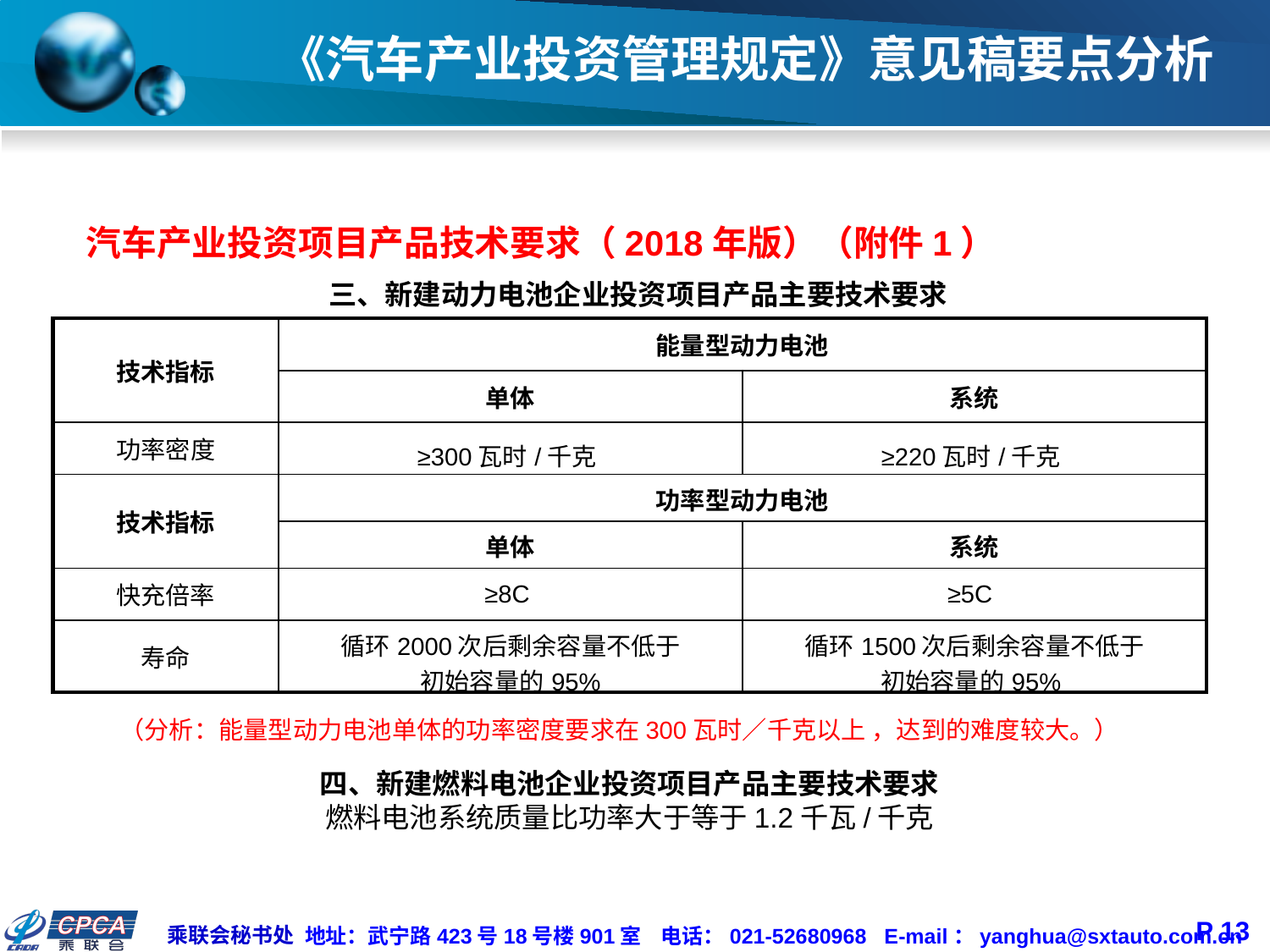

# 《汽车产业投资管理规定》意见稿要点分析
汽车产业投资项目产品技术要求（2018年版）（附件1）
三、新建动力电池企业投资项目产品主要技术要求
| 技术指标 | 能量型动力电池 |  |
| --- | --- | --- |
|  | 单体 | 系统 |
| 功率密度 | ≥300瓦时/千克 | ≥220瓦时/千克 |
| 技术指标 | 功率型动力电池 |  |
|  | 单体 | 系统 |
| 快充倍率 | ≥8C | ≥5C |
| 寿命 | 循环2000次后剩余容量不低于 初始容量的95% | 循环1500次后剩余容量不低于 初始容量的95% |
      （分析：能量型动力电池单体的功率密度要求在300瓦时／千克以上 ，达到的难度较大。）
四、新建燃料电池企业投资项目产品主要技术要求
燃料电池系统质量比功率大于等于1.2千瓦/千克